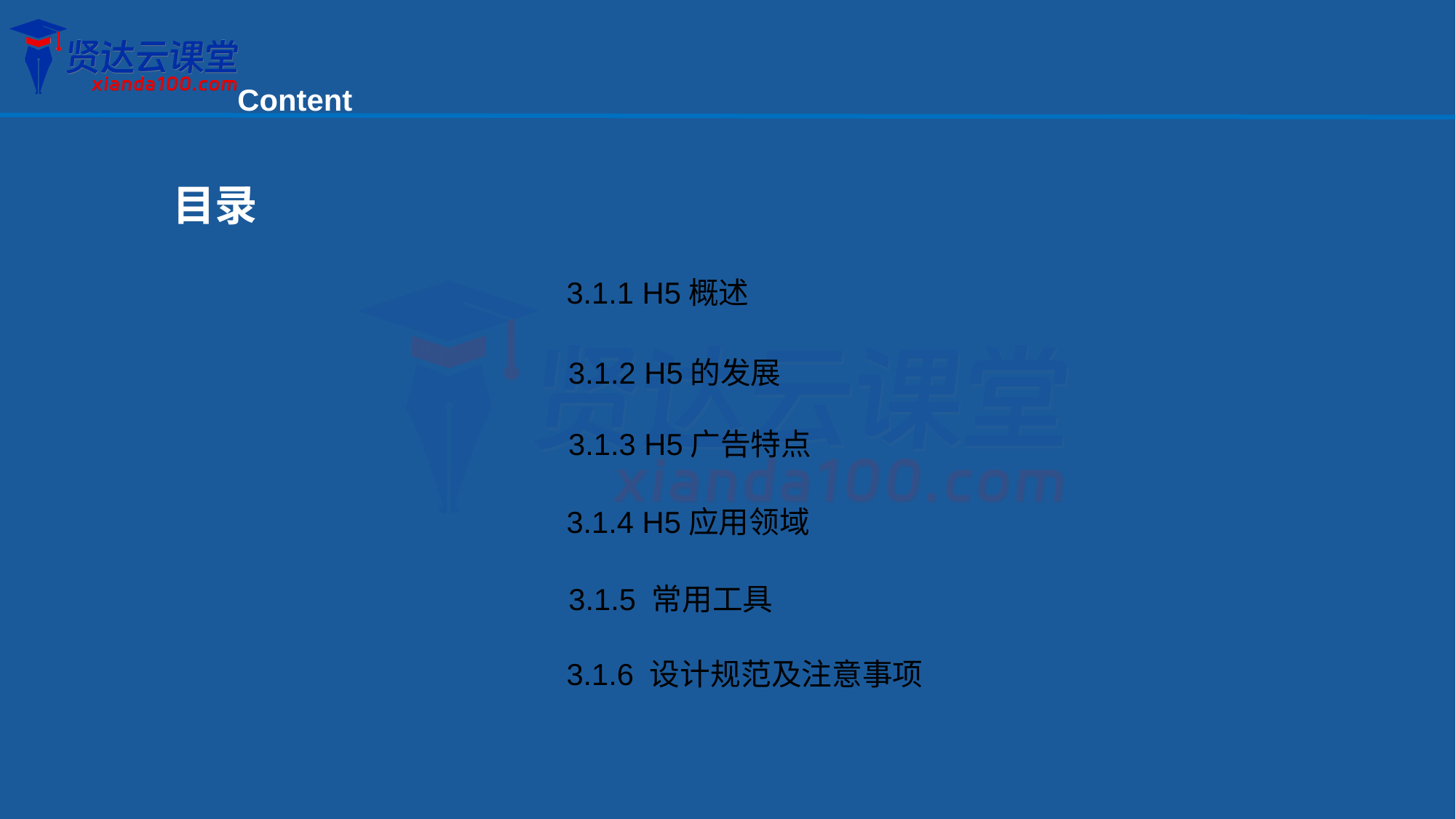

Content
目录
3.1.1 H5概述
3.1.2 H5的发展
3.1.3 H5广告特点
3.1.4 H5应用领域
3.1.5 常用工具
3.1.6 设计规范及注意事项